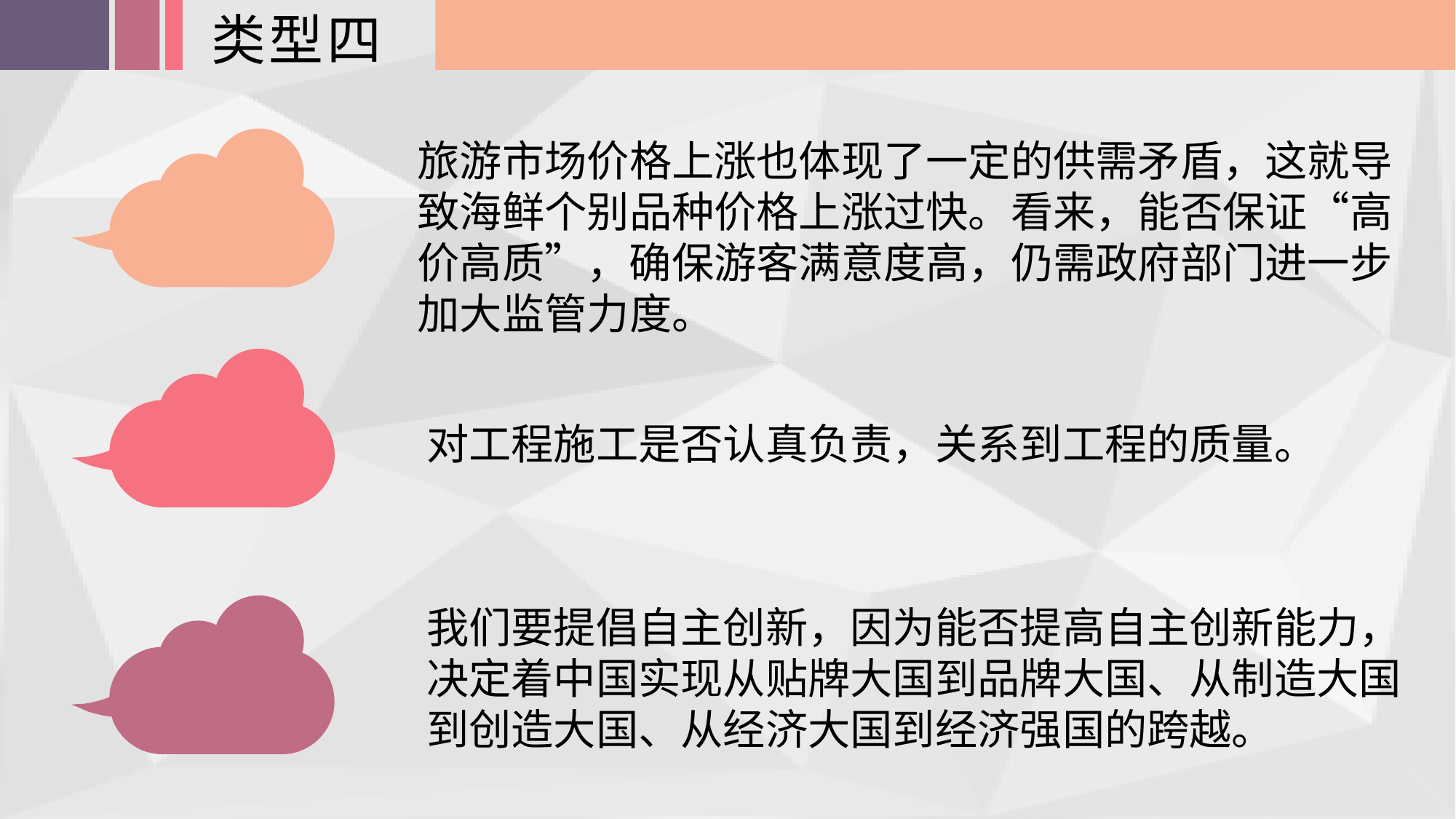

类型四

旅游市场价格上涨也体现了一定的供需矛盾，这就导致海鲜个别品种价格上涨过快。看来，能否保证“高价高质”，确保游客满意度高，仍需政府部门进一步加大监管力度。

对工程施工是否认真负责，关系到工程的质量。

我们要提倡自主创新，因为能否提高自主创新能力，决定着中国实现从贴牌大国到品牌大国、从制造大国到创造大国、从经济大国到经济强国的跨越。